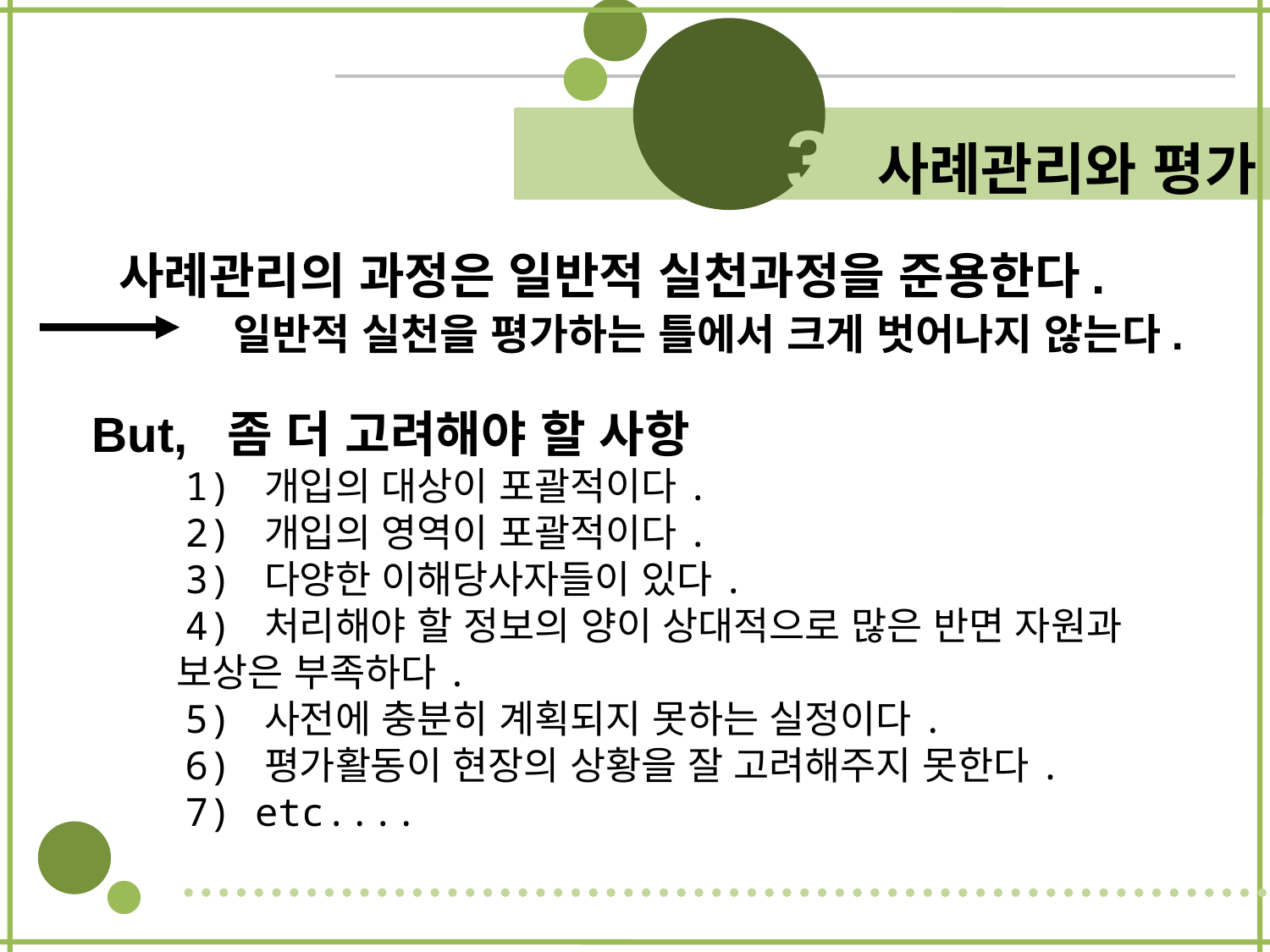

3 사례관리와 평가

   사례관리의 과정은 일반적 실천과정을 준용한다.

  일반적 실천을 평가하는 틀에서 크게 벗어나지 않는다.
But,  좀 더 고려해야 할 사항
    1) 개입의 대상이 포괄적이다.
    2) 개입의 영역이 포괄적이다.
    3) 다양한 이해당사자들이 있다.
    4) 처리해야 할 정보의 양이 상대적으로 많은 반면 자원과
       보상은 부족하다.
    5) 사전에 충분히 계획되지 못하는 실정이다.
    6) 평가활동이 현장의 상황을 잘 고려해주지 못한다.
    7) etc....